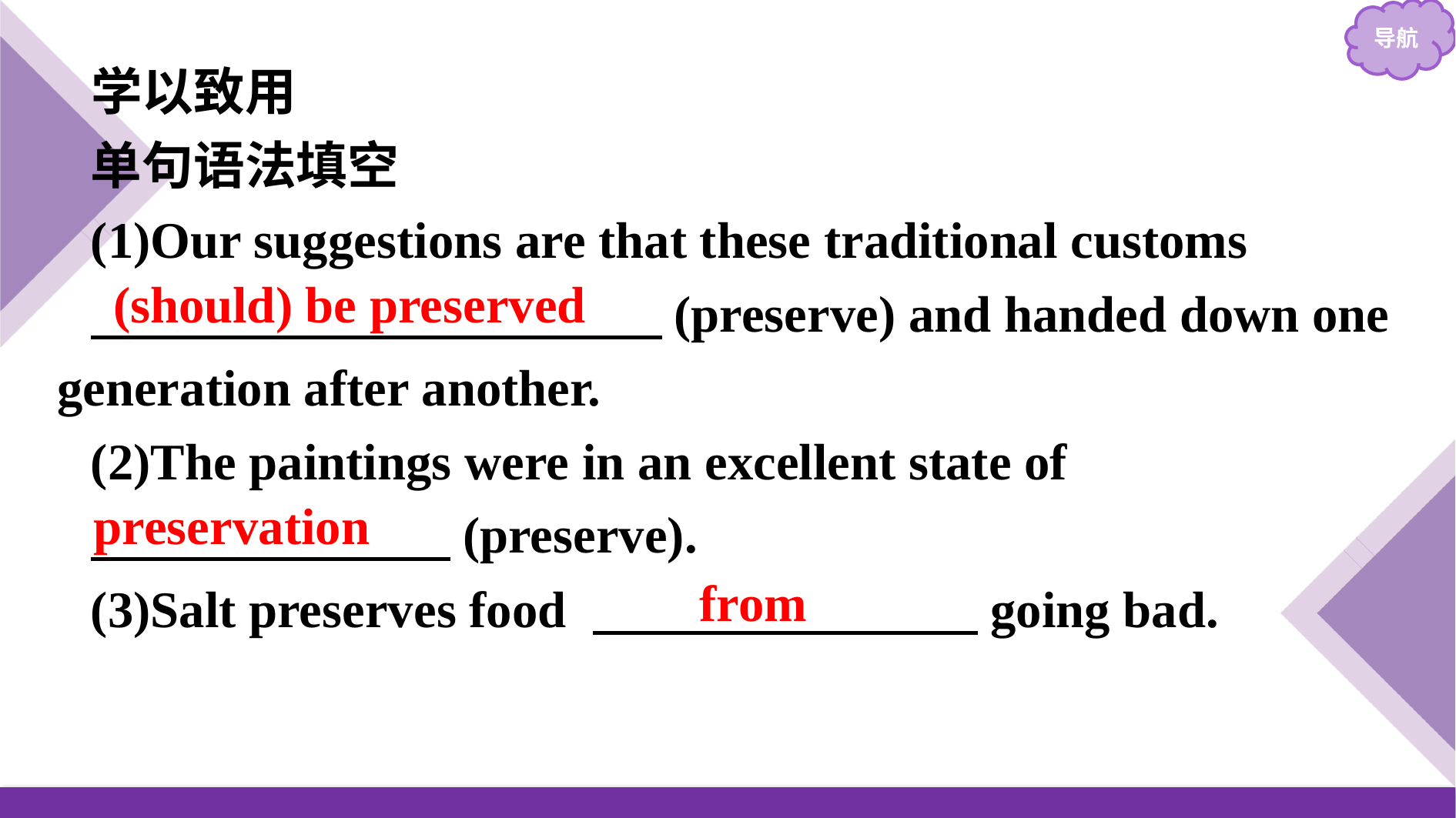

学以致用
单句语法填空
(1)Our suggestions are that these traditional customs
　　　　　                  　　(preserve) and handed down one generation after another.
(2)The paintings were in an excellent state of
　　　　　　　(preserve).
(3)Salt preserves food 　　　　　　　 going bad.
(should) be preserved
preservation
from